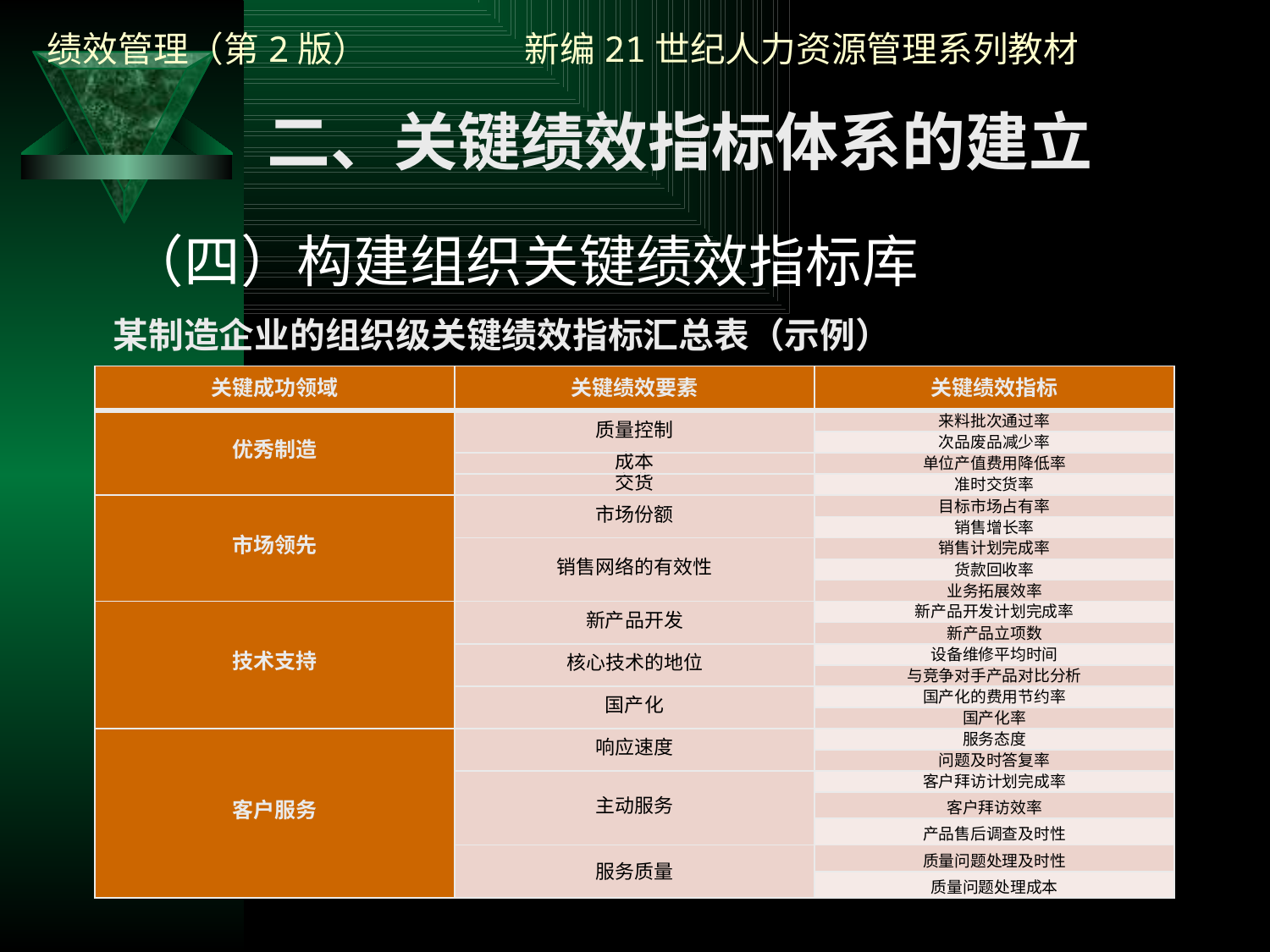

二、关键绩效指标体系的建立
（四）构建组织关键绩效指标库
某制造企业的组织级关键绩效指标汇总表（示例）

| 关键成功领域 | 关键绩效要素 | 关键绩效指标 |
| --- | --- | --- |
| 优秀制造 | 质量控制 | 来料批次通过率 |
|  |  | 次品废品减少率 |
|  | 成本 | 单位产值费用降低率 |
|  | 交货 | 准时交货率 |
| 市场领先 | 市场份额 | 目标市场占有率 |
|  |  | 销售增长率 |
|  | 销售网络的有效性 | 销售计划完成率 |
|  |  | 货款回收率 |
|  |  | 业务拓展效率 |
| 技术支持 | 新产品开发 | 新产品开发计划完成率 |
|  |  | 新产品立项数 |
|  | 核心技术的地位 | 设备维修平均时间 |
|  |  | 与竞争对手产品对比分析 |
|  | 国产化 | 国产化的费用节约率 |
|  |  | 国产化率 |
| 客户服务 | 响应速度 | 服务态度 |
|  |  | 问题及时答复率 |
|  | 主动服务 | 客户拜访计划完成率 |
|  |  | 客户拜访效率 |
|  |  | 产品售后调查及时性 |
|  | 服务质量 | 质量问题处理及时性 |
|  |  | 质量问题处理成本 |